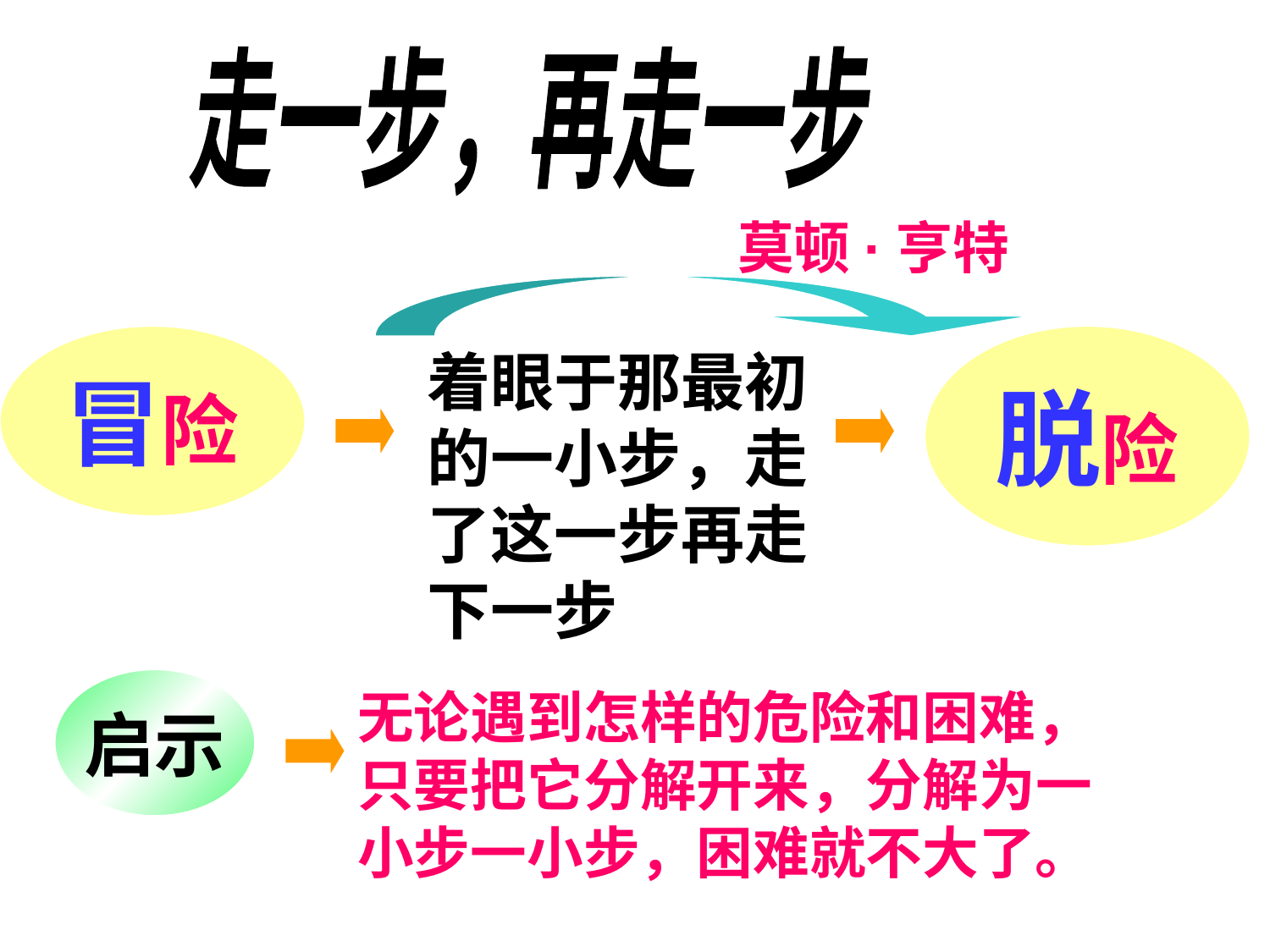

走一步，再走一步
莫顿·亨特

冒险
脱险
着眼于那最初的一小步，走了这一步再走下一步

启示
无论遇到怎样的危险和困难，只要把它分解开来，分解为一小步一小步，困难就不大了。